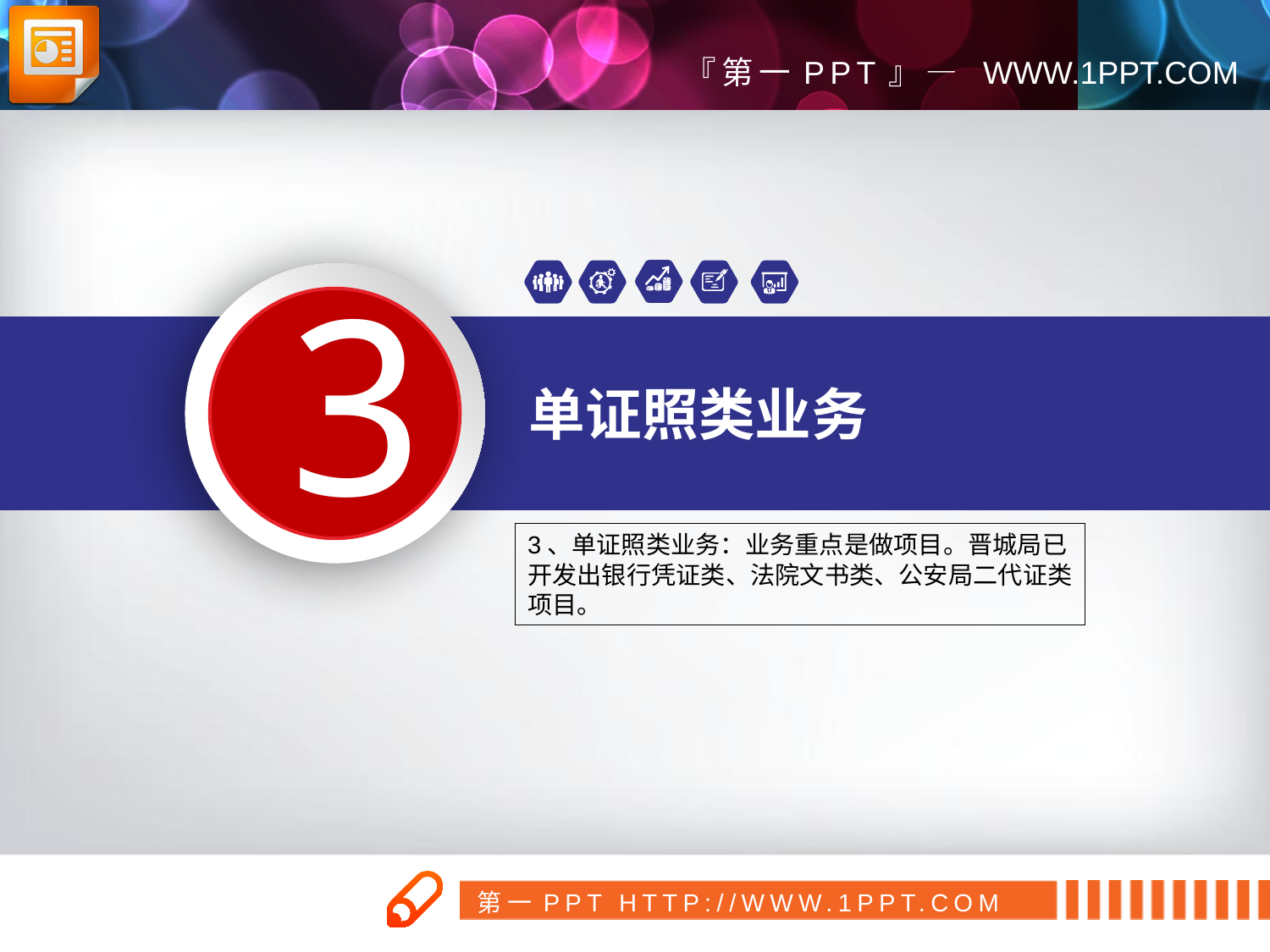

3

单证照类业务
3、单证照类业务：业务重点是做项目。晋城局已开发出银行凭证类、法院文书类、公安局二代证类项目。